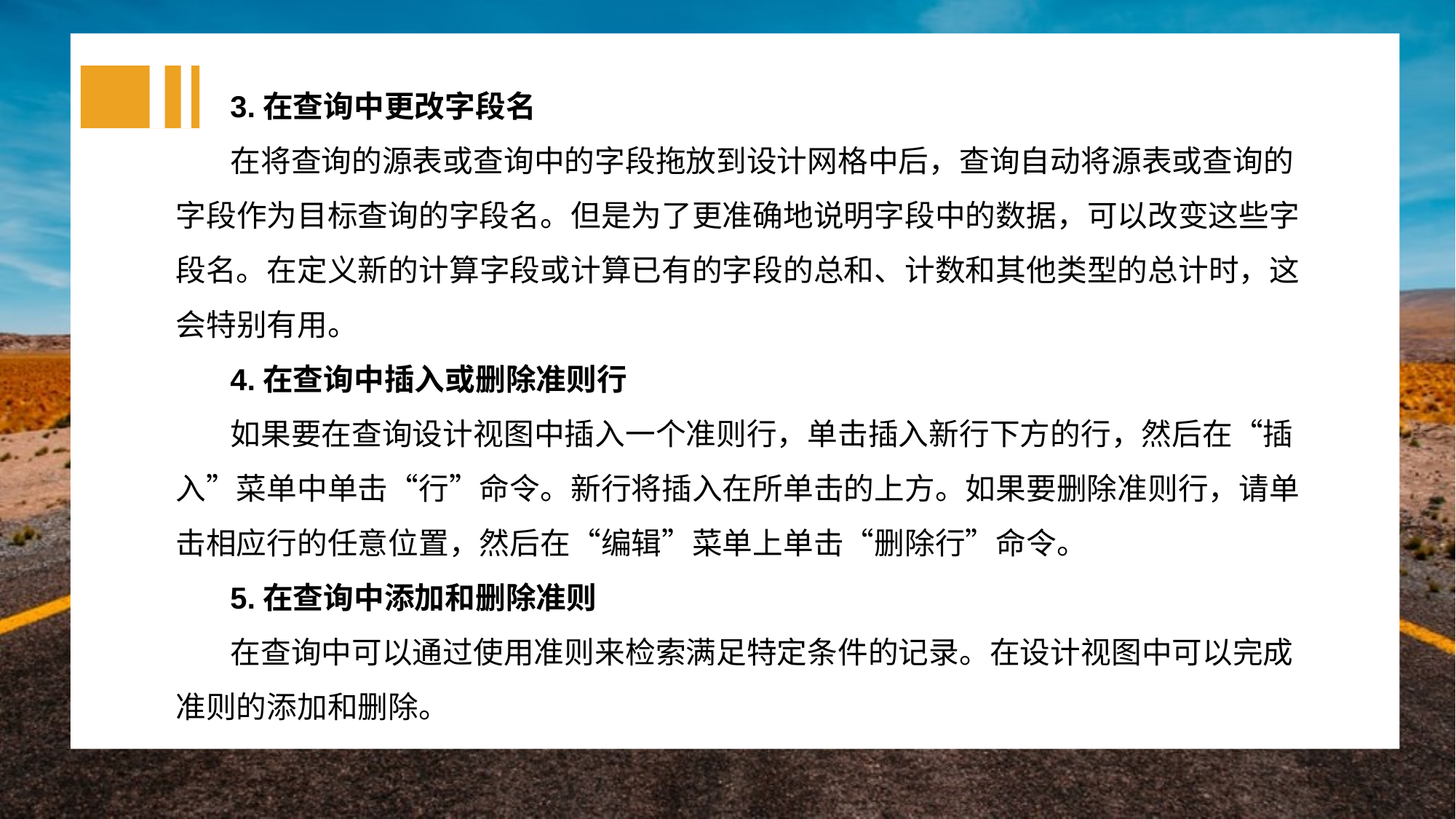

3.在查询中更改字段名
在将查询的源表或查询中的字段拖放到设计网格中后，查询自动将源表或查询的字段作为目标查询的字段名。但是为了更准确地说明字段中的数据，可以改变这些字段名。在定义新的计算字段或计算已有的字段的总和、计数和其他类型的总计时，这会特别有用。
4.在查询中插入或删除准则行
如果要在查询设计视图中插入一个准则行，单击插入新行下方的行，然后在“插入”菜单中单击“行”命令。新行将插入在所单击的上方。如果要删除准则行，请单击相应行的任意位置，然后在“编辑”菜单上单击“删除行”命令。
5.在查询中添加和删除准则
在查询中可以通过使用准则来检索满足特定条件的记录。在设计视图中可以完成准则的添加和删除。